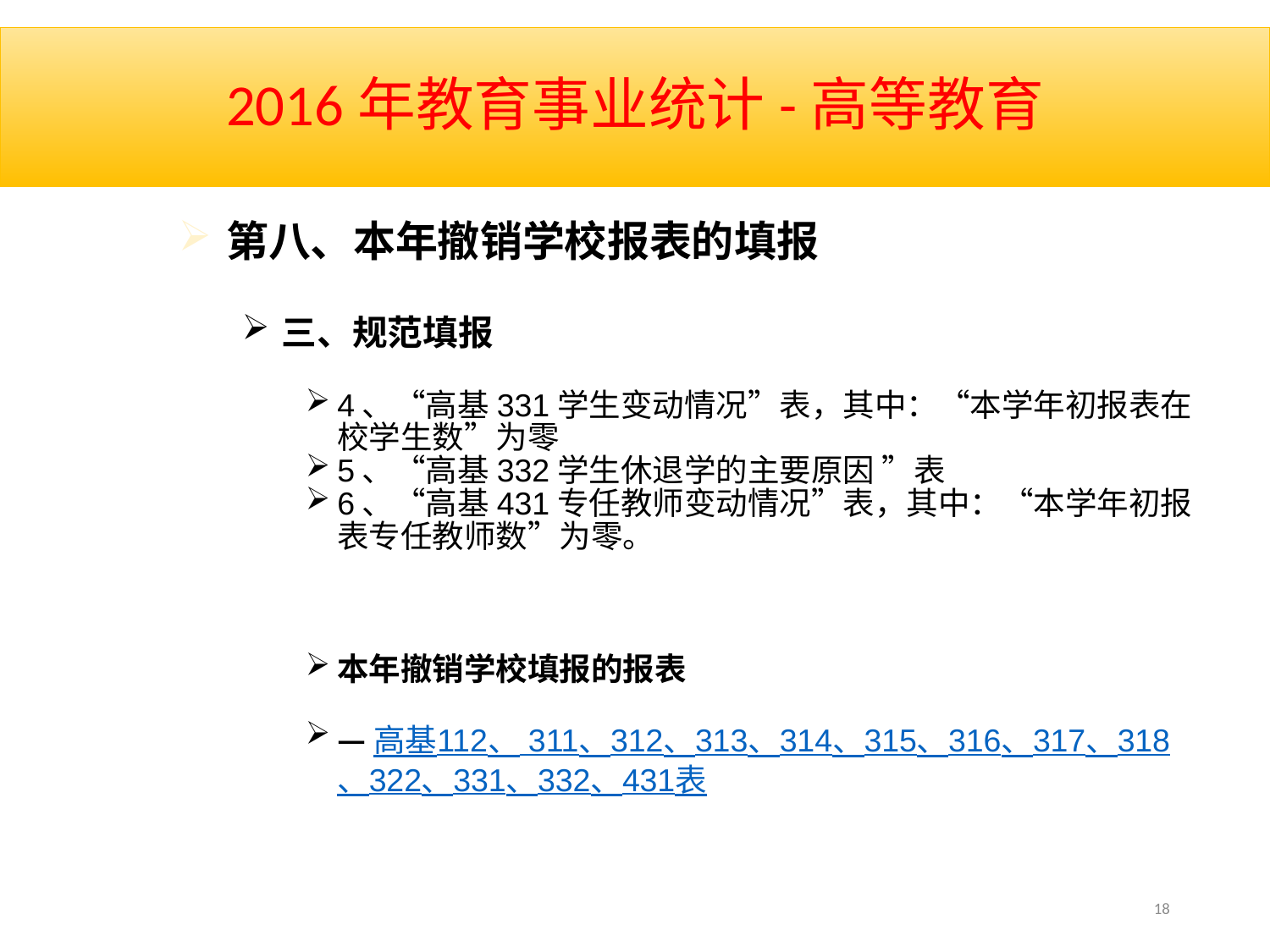

# 2016年教育事业统计-高等教育
第八、本年撤销学校报表的填报

三、规范填报

4、“高基331学生变动情况”表，其中：“本学年初报表在校学生数”为零
5、“高基332学生休退学的主要原因 ”表
6、“高基431专任教师变动情况”表，其中：“本学年初报表专任教师数”为零。

本年撤销学校填报的报表

—高基112、 311、312、313、314、315、316、317、318、322、331、332、431表
18